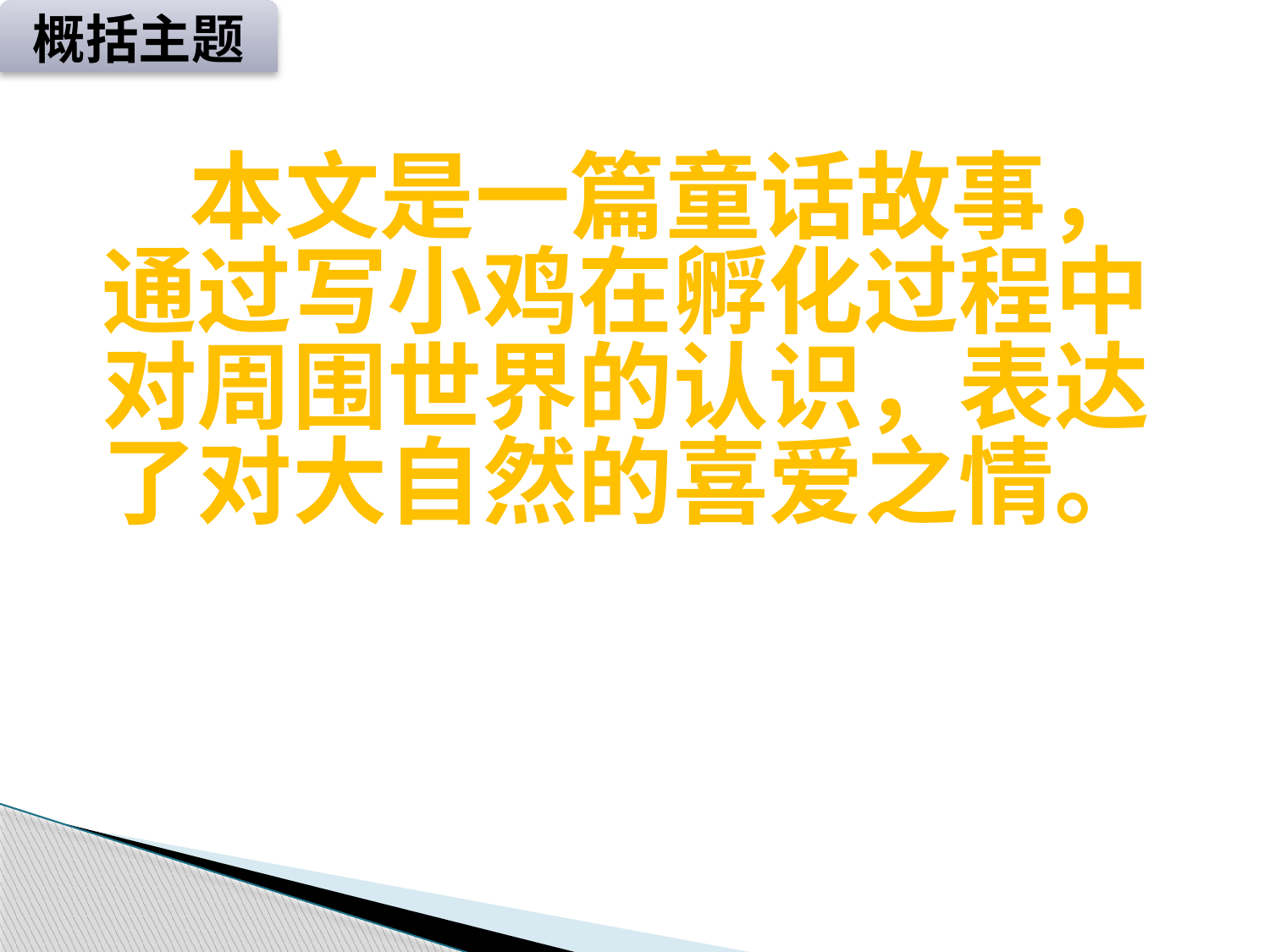

概括主题
   本文是一篇童话故事，通过写小鸡在孵化过程中对周围世界的认识，表达了对大自然的喜爱之情。